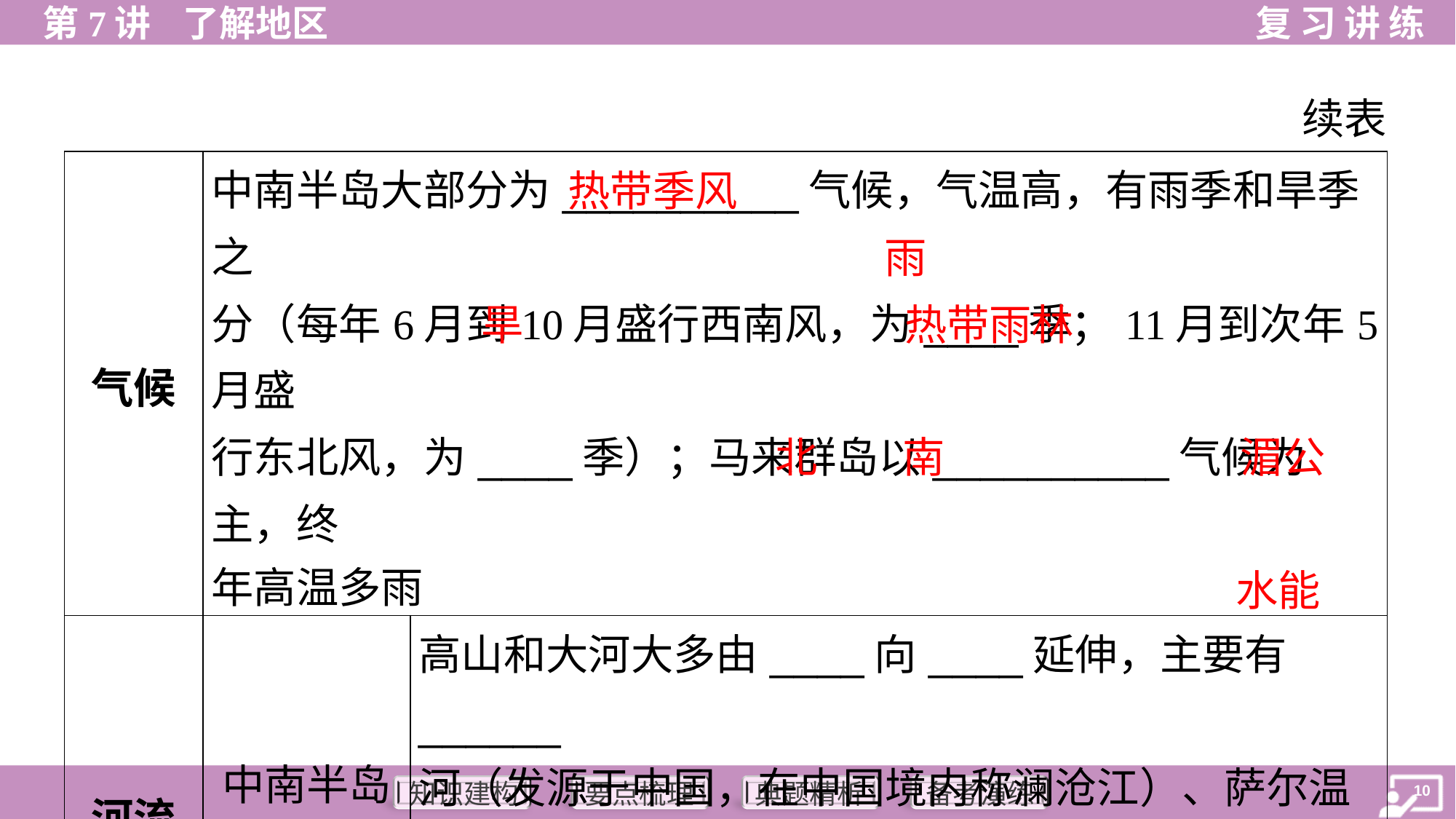

续表
热带季风
| 气候 | 中南半岛大部分为\_\_\_\_\_\_\_\_\_\_气候，气温高，有雨季和旱季之 分（每年6月到10月盛行西南风，为\_\_\_\_季；11月到次年5月盛 行东北风，为\_\_\_\_季）；马来群岛以\_\_\_\_\_\_\_\_\_\_气候为主，终 年高温多雨 |  |
| --- | --- | --- |
| 河流 | 中南半岛 | 高山和大河大多由\_\_\_\_向\_\_\_\_延伸，主要有\_\_\_\_\_\_ 河（发源于中国，在中国境内称澜沧江）、萨尔温 江、红河、湄南河等。河流上游流经山区，\_\_\_\_\_\_ 资源丰富；下游形成冲积平原 |
|  | 马来群岛 | 河流短小、湍急 |
雨
旱
热带雨林
北
南
湄公
水能